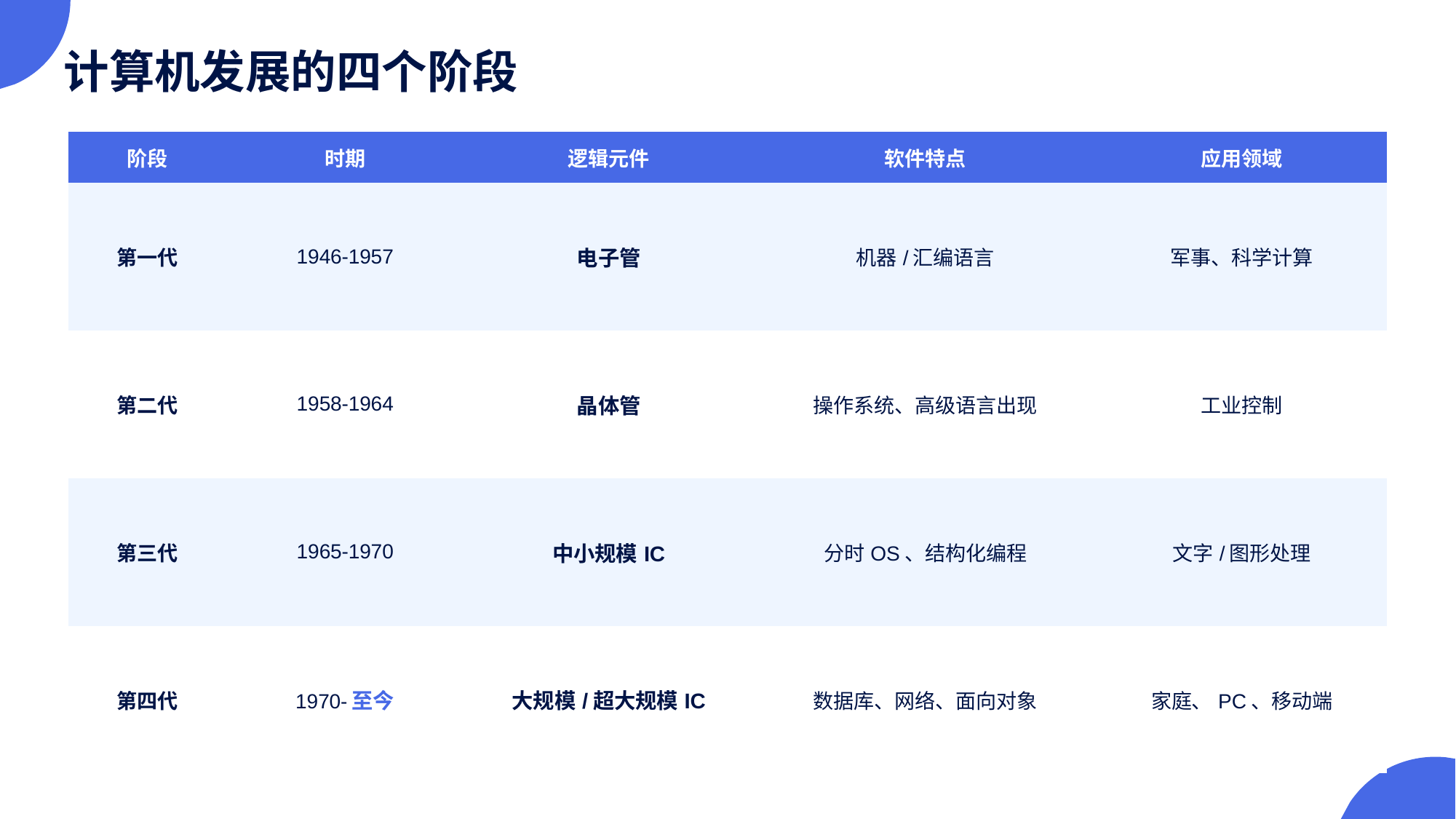

计算机发展的四个阶段
| 阶段 | 时期 | 逻辑元件 | 软件特点 | 应用领域 |
| --- | --- | --- | --- | --- |
| 第一代 | 1946-1957 | 电子管 | 机器/汇编语言 | 军事、科学计算 |
| 第二代 | 1958-1964 | 晶体管 | 操作系统、高级语言出现 | 工业控制 |
| 第三代 | 1965-1970 | 中小规模IC | 分时OS、结构化编程 | 文字/图形处理 |
| 第四代 | 1970-至今 | 大规模/超大规模IC | 数据库、网络、面向对象 | 家庭、PC、移动端 |